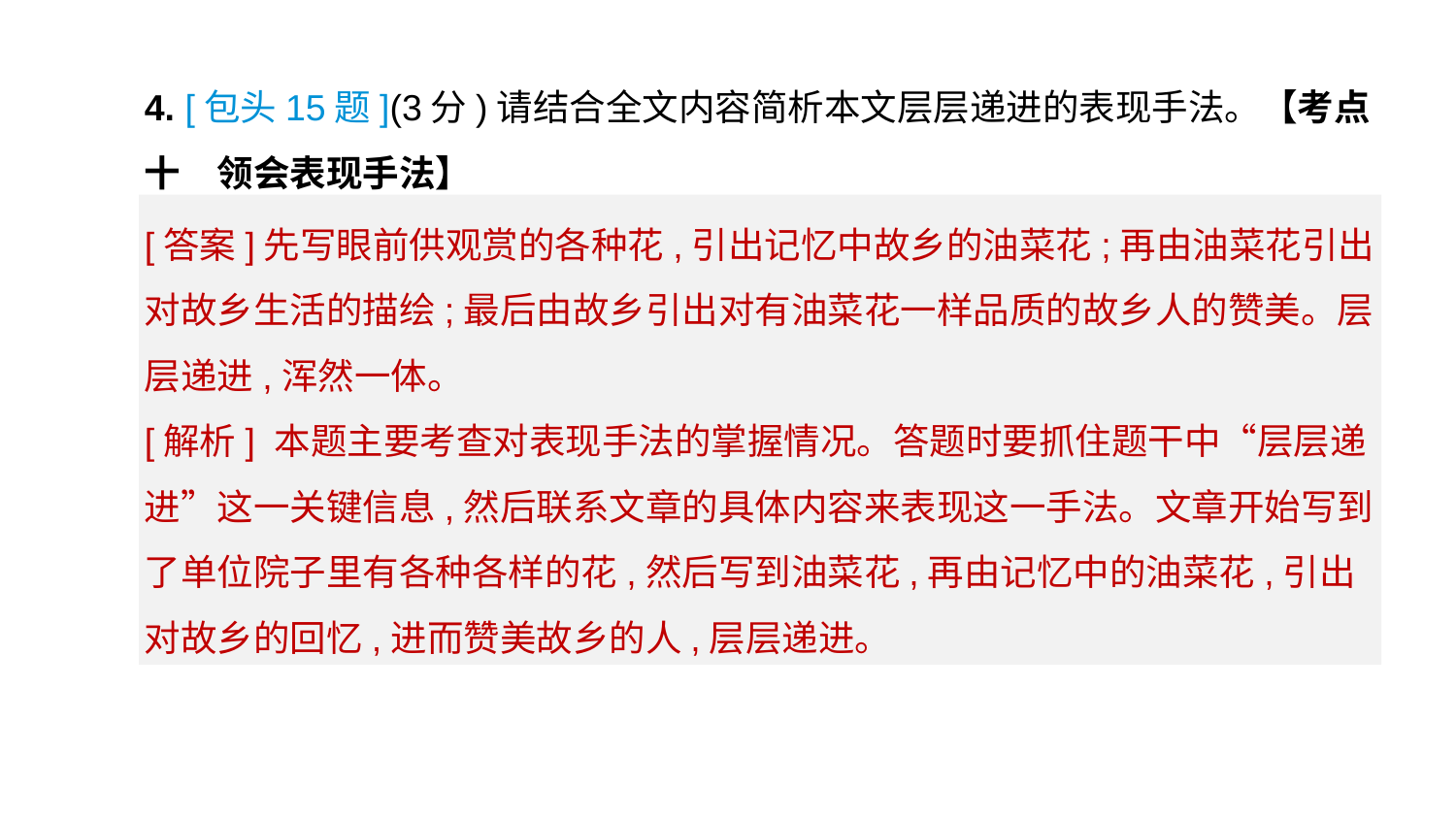

4. [包头15题](3分)请结合全文内容简析本文层层递进的表现手法。【考点十　领会表现手法】
[答案]先写眼前供观赏的各种花,引出记忆中故乡的油菜花;再由油菜花引出对故乡生活的描绘;最后由故乡引出对有油菜花一样品质的故乡人的赞美。层层递进,浑然一体。
[解析] 本题主要考查对表现手法的掌握情况。答题时要抓住题干中“层层递进”这一关键信息,然后联系文章的具体内容来表现这一手法。文章开始写到了单位院子里有各种各样的花,然后写到油菜花,再由记忆中的油菜花,引出对故乡的回忆,进而赞美故乡的人,层层递进。